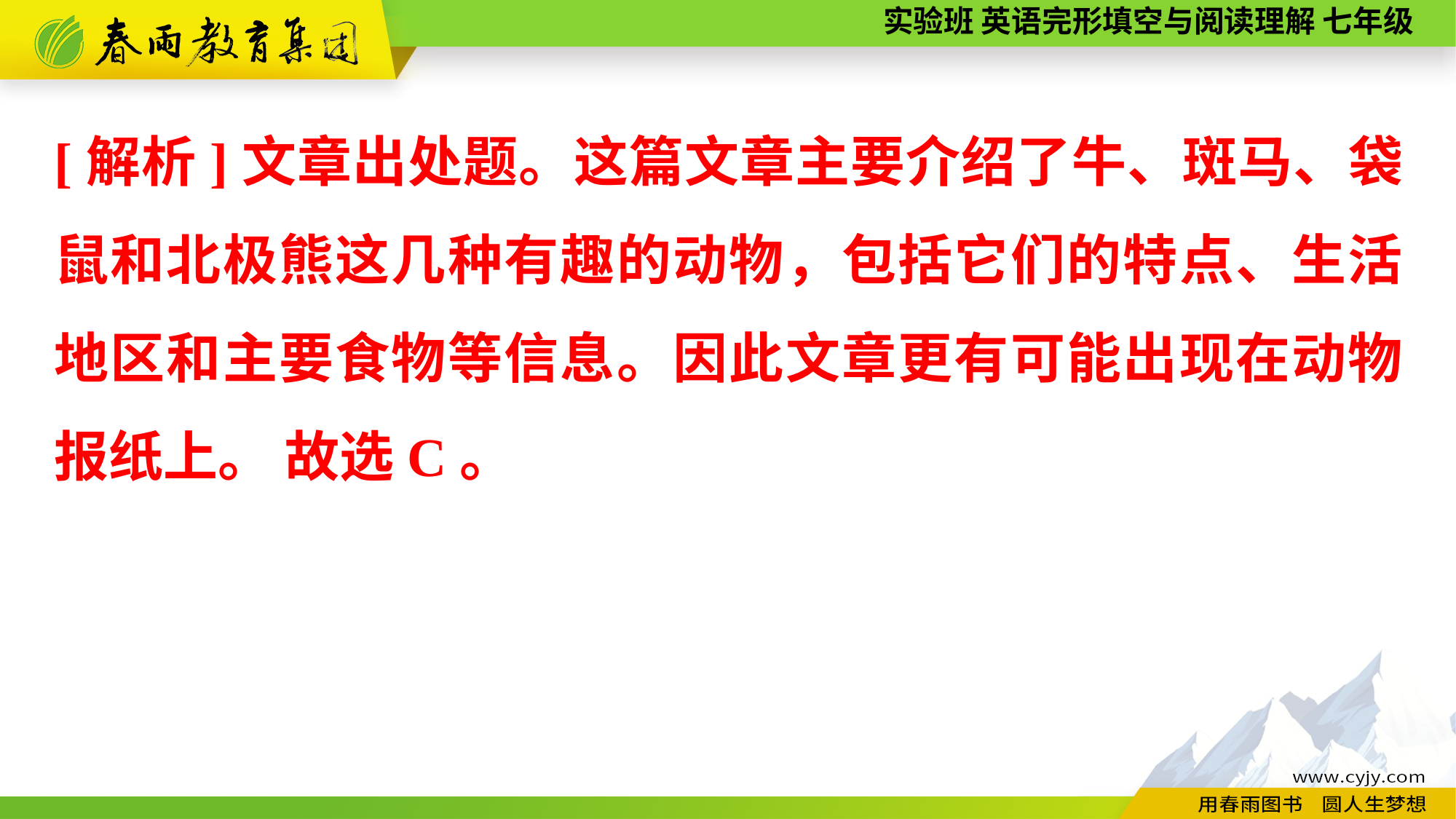

[解析]文章出处题。这篇文章主要介绍了牛、斑马、袋鼠和北极熊这几种有趣的动物，包括它们的特点、生活地区和主要食物等信息。因此文章更有可能出现在动物报纸上。 故选C。